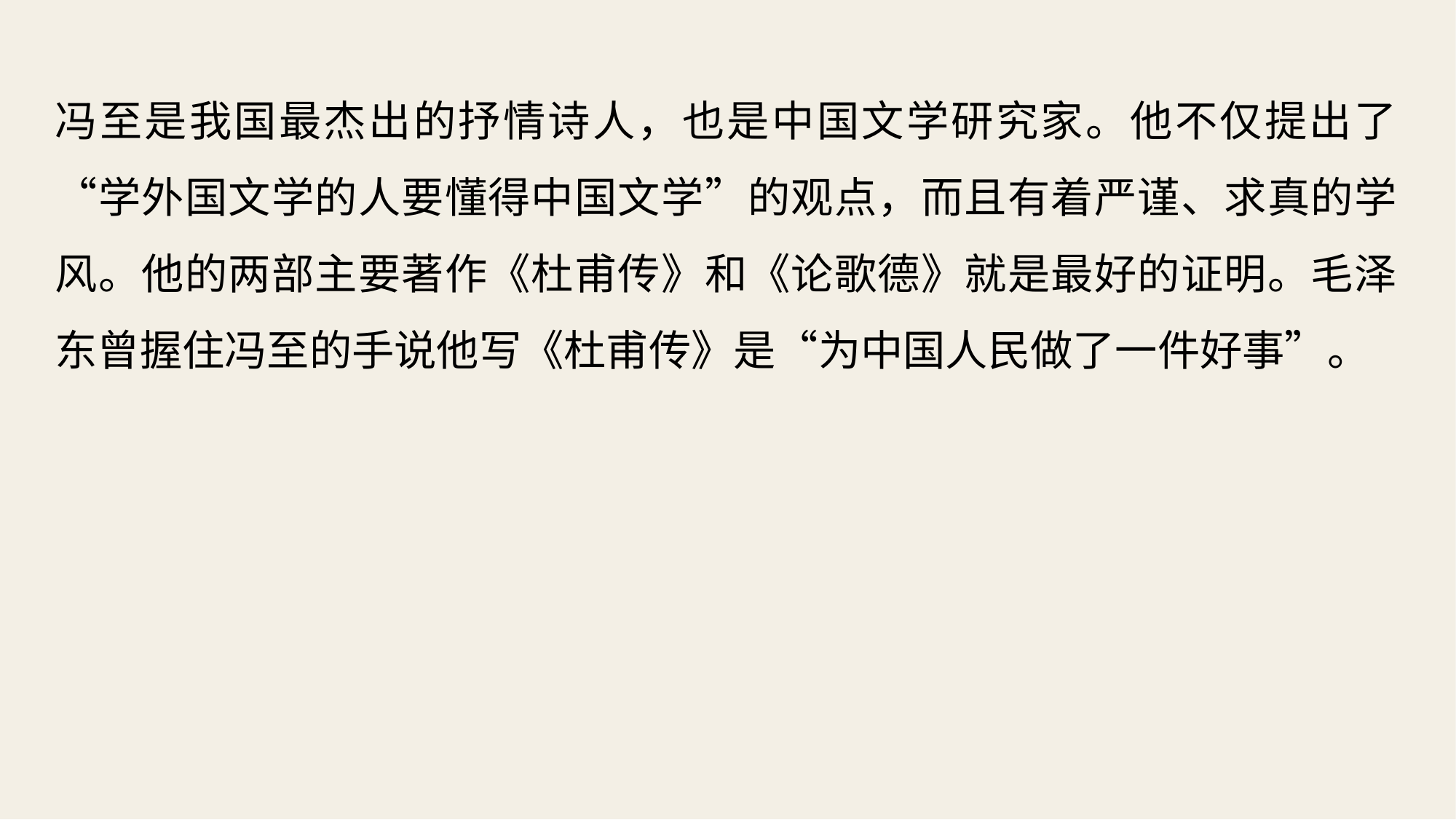

冯至是我国最杰出的抒情诗人，也是中国文学研究家。他不仅提出了“学外国文学的人要懂得中国文学”的观点，而且有着严谨、求真的学风。他的两部主要著作《杜甫传》和《论歌德》就是最好的证明。毛泽东曾握住冯至的手说他写《杜甫传》是“为中国人民做了一件好事”。